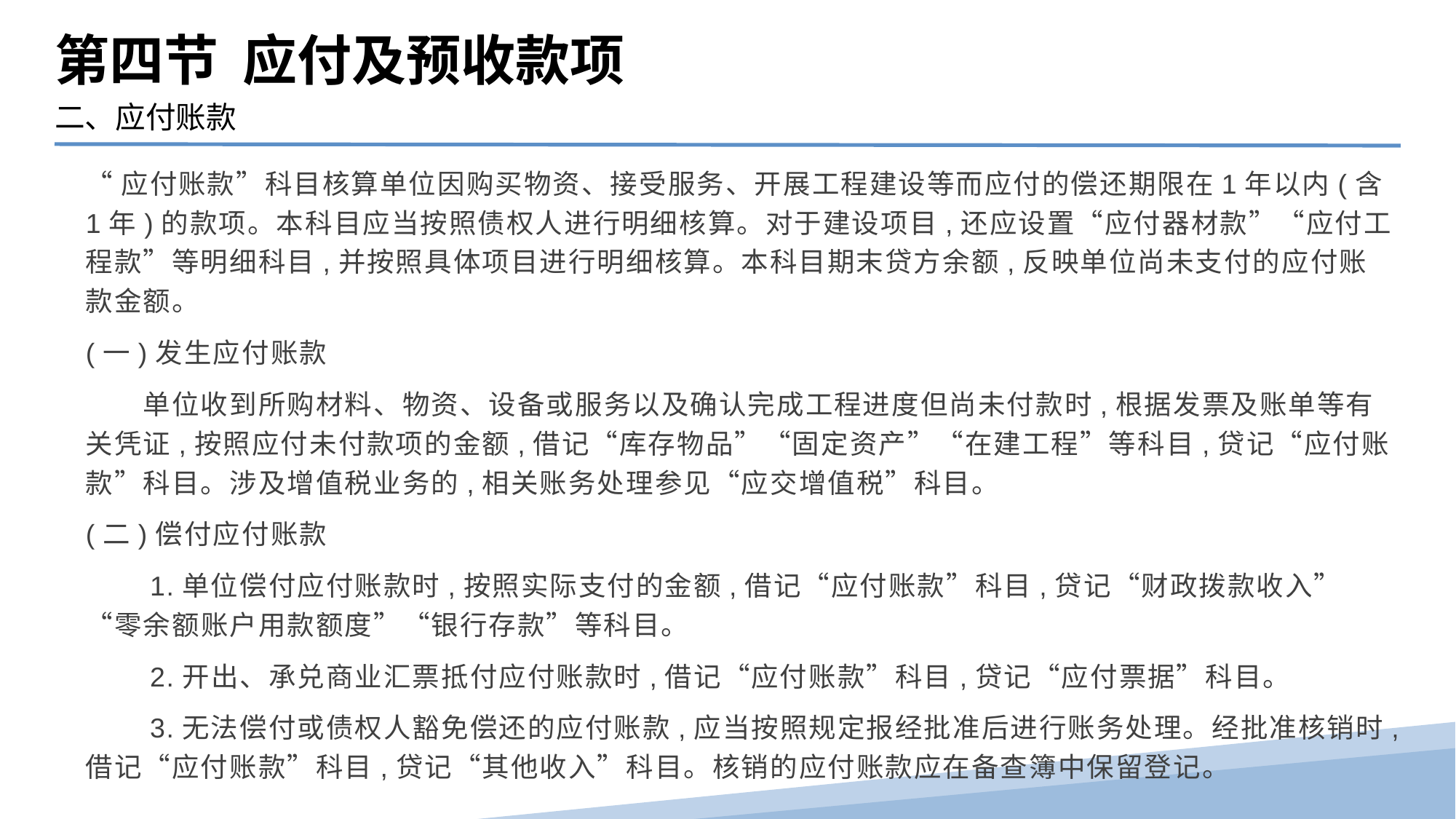

第四节  应付及预收款项
二、应付账款
“应付账款”科目核算单位因购买物资、接受服务、开展工程建设等而应付的偿还期限在1年以内(含1年)的款项。本科目应当按照债权人进行明细核算。对于建设项目,还应设置“应付器材款”“应付工程款”等明细科目,并按照具体项目进行明细核算。本科目期末贷方余额,反映单位尚未支付的应付账款金额。
(一)发生应付账款
　　单位收到所购材料、物资、设备或服务以及确认完成工程进度但尚未付款时,根据发票及账单等有关凭证,按照应付未付款项的金额,借记“库存物品”“固定资产”“在建工程”等科目,贷记“应付账款”科目。涉及增值税业务的,相关账务处理参见“应交增值税”科目。
(二)偿付应付账款
　　1.单位偿付应付账款时,按照实际支付的金额,借记“应付账款”科目,贷记“财政拨款收入”“零余额账户用款额度”“银行存款”等科目。
　　2.开出、承兑商业汇票抵付应付账款时,借记“应付账款”科目,贷记“应付票据”科目。
　　3.无法偿付或债权人豁免偿还的应付账款,应当按照规定报经批准后进行账务处理。经批准核销时,借记“应付账款”科目,贷记“其他收入”科目。核销的应付账款应在备查簿中保留登记。